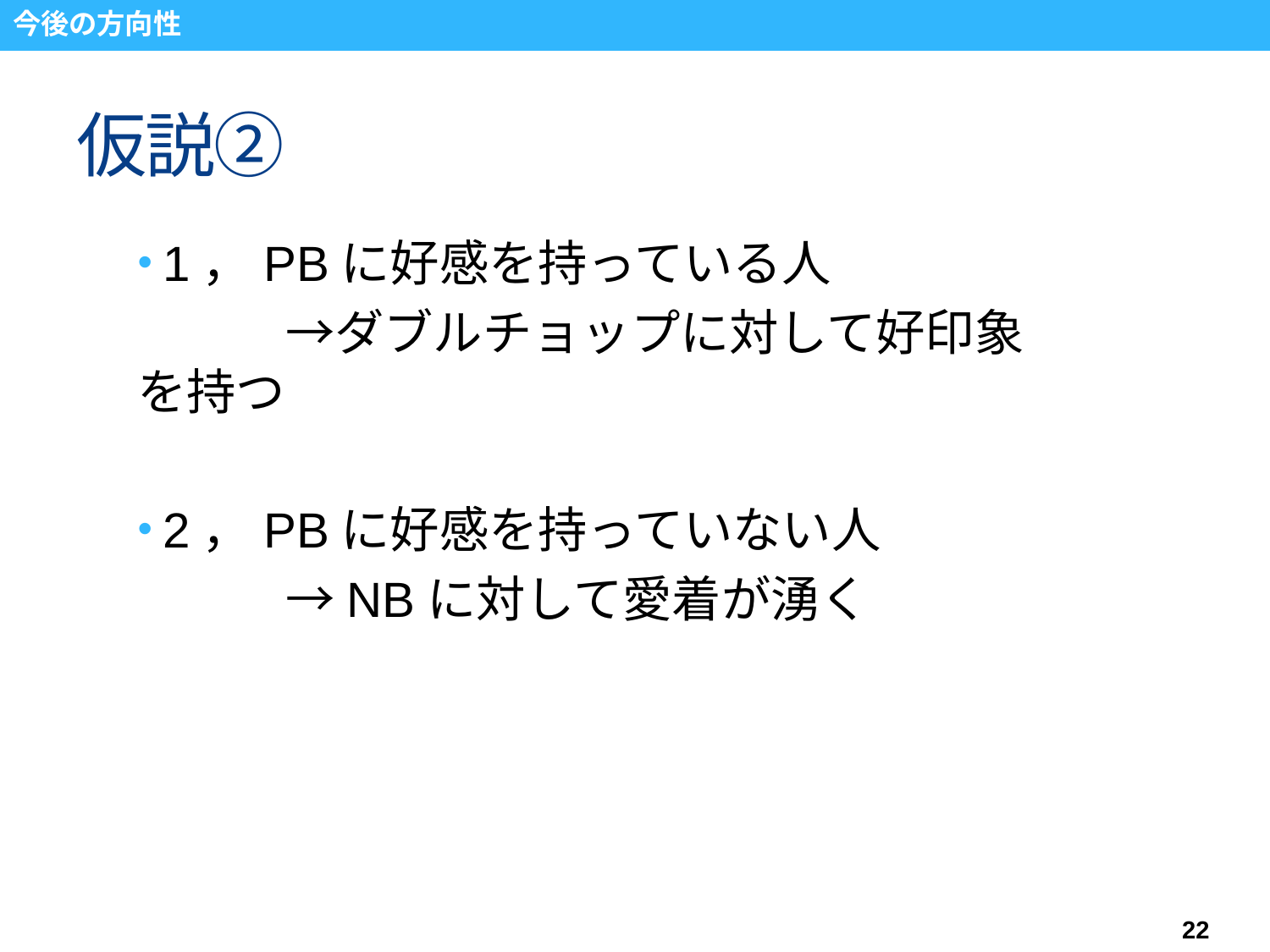

今後の方向性
# 仮説②
1，PBに好感を持っている人
　　　→ダブルチョップに対して好印象を持つ

2，PBに好感を持っていない人
　　　→NBに対して愛着が湧く
22